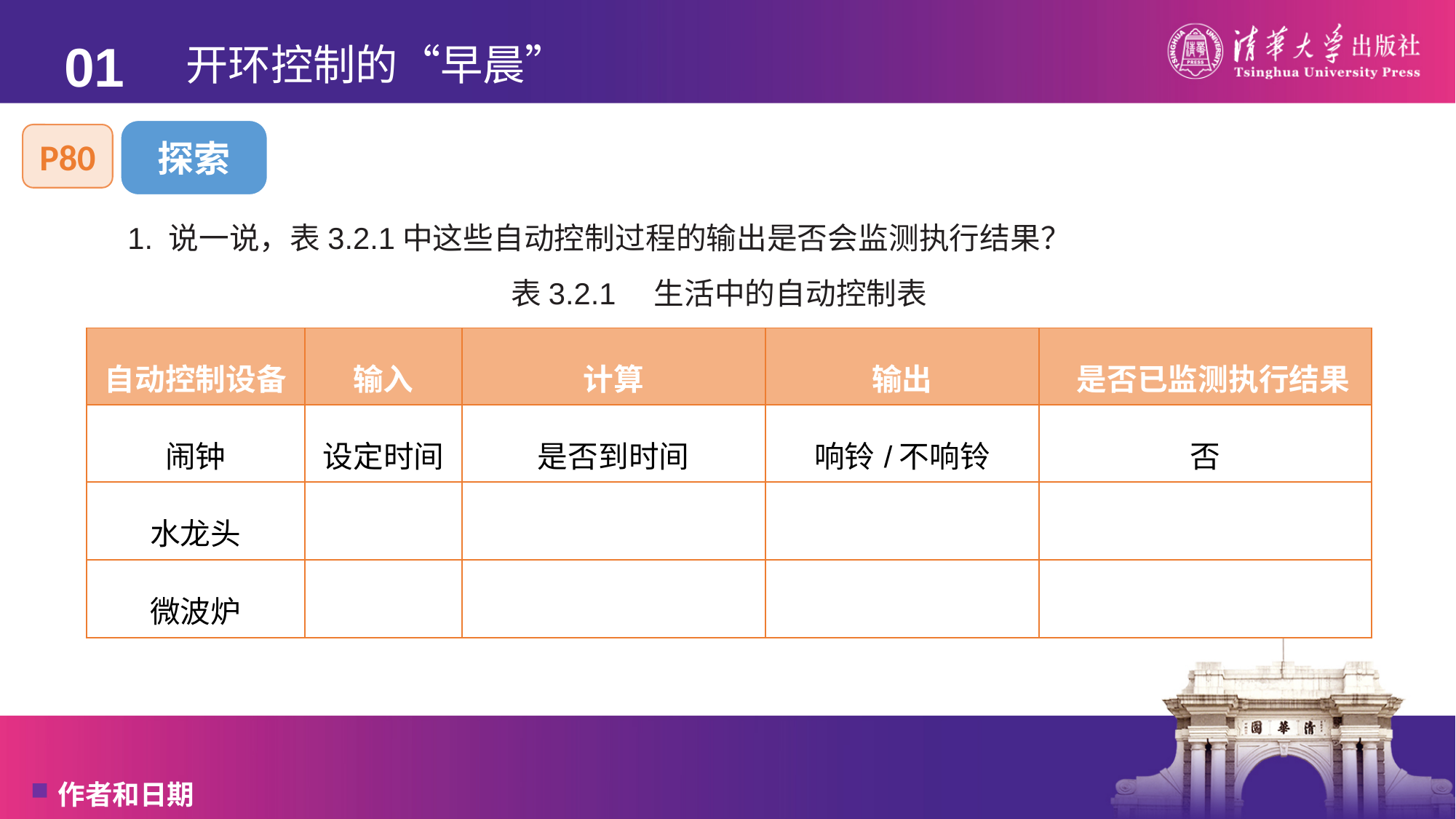

01
# 开环控制的“早晨”
探索
P80
1. 说一说，表3.2.1中这些自动控制过程的输出是否会监测执行结果？
表3.2.1　生活中的自动控制表
| 自动控制设备 | 输入 | 计算 | 输出 | 是否已监测执行结果 |
| --- | --- | --- | --- | --- |
| 闹钟 | 设定时间 | 是否到时间 | 响铃/不响铃 | 否 |
| 水龙头 |  |  |  |  |
| 微波炉 |  |  |  |  |
作者和日期